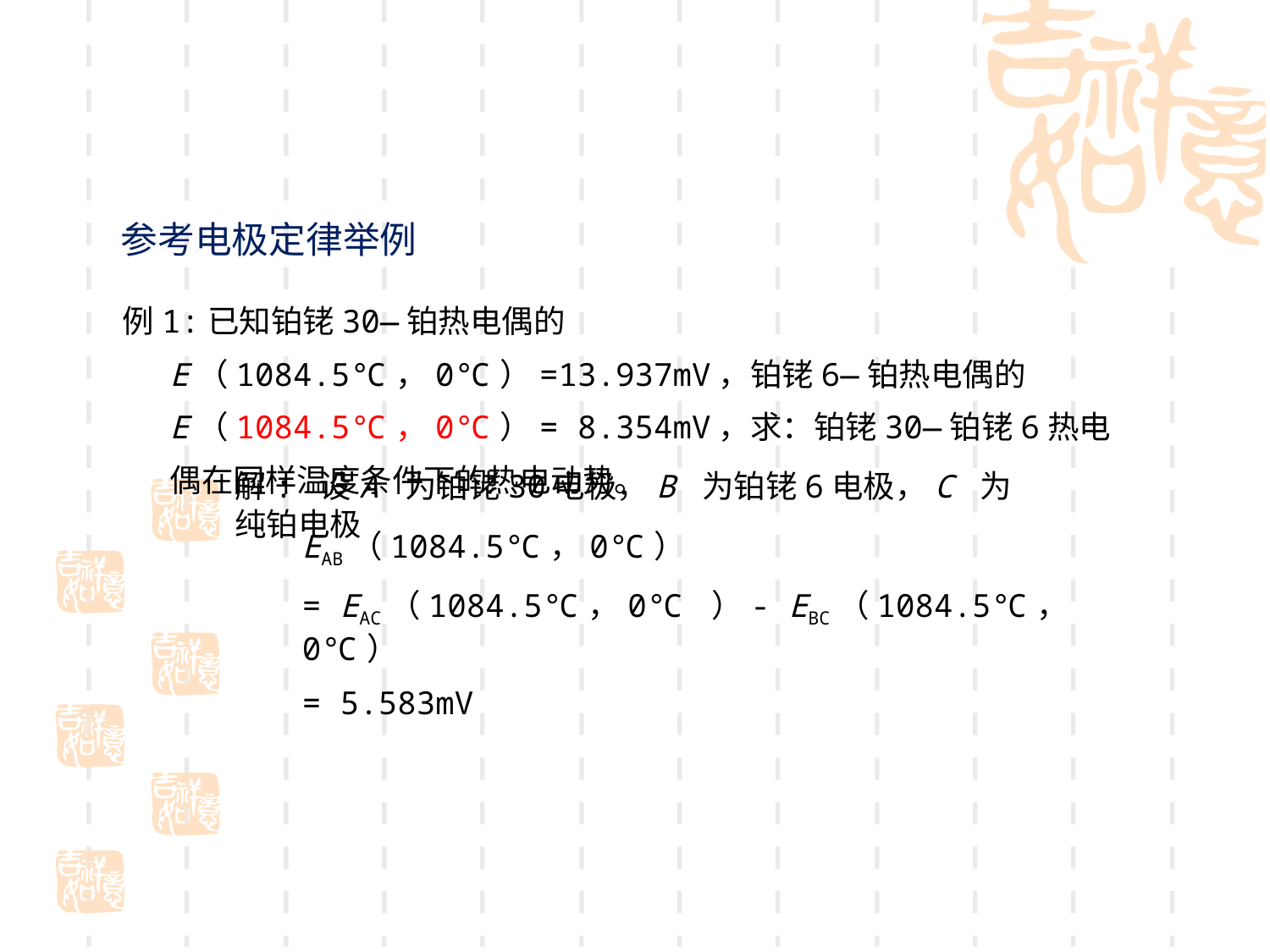

# 参考电极定律举例
例1:已知铂铑30—铂热电偶的E（1084.5℃，0℃）=13.937mV，铂铑6—铂热电偶的 E（1084.5℃，0℃）= 8.354mV，求：铂铑30—铂铑6热电偶在同样温度条件下的热电动势。
解: 设A 为铂铑30电极，B 为铂铑6电极，C 为纯铂电极
EAB（1084.5℃，0℃）
= EAC（1084.5℃，0℃ ）- EBC（1084.5℃，0℃）
= 5.583mV
17